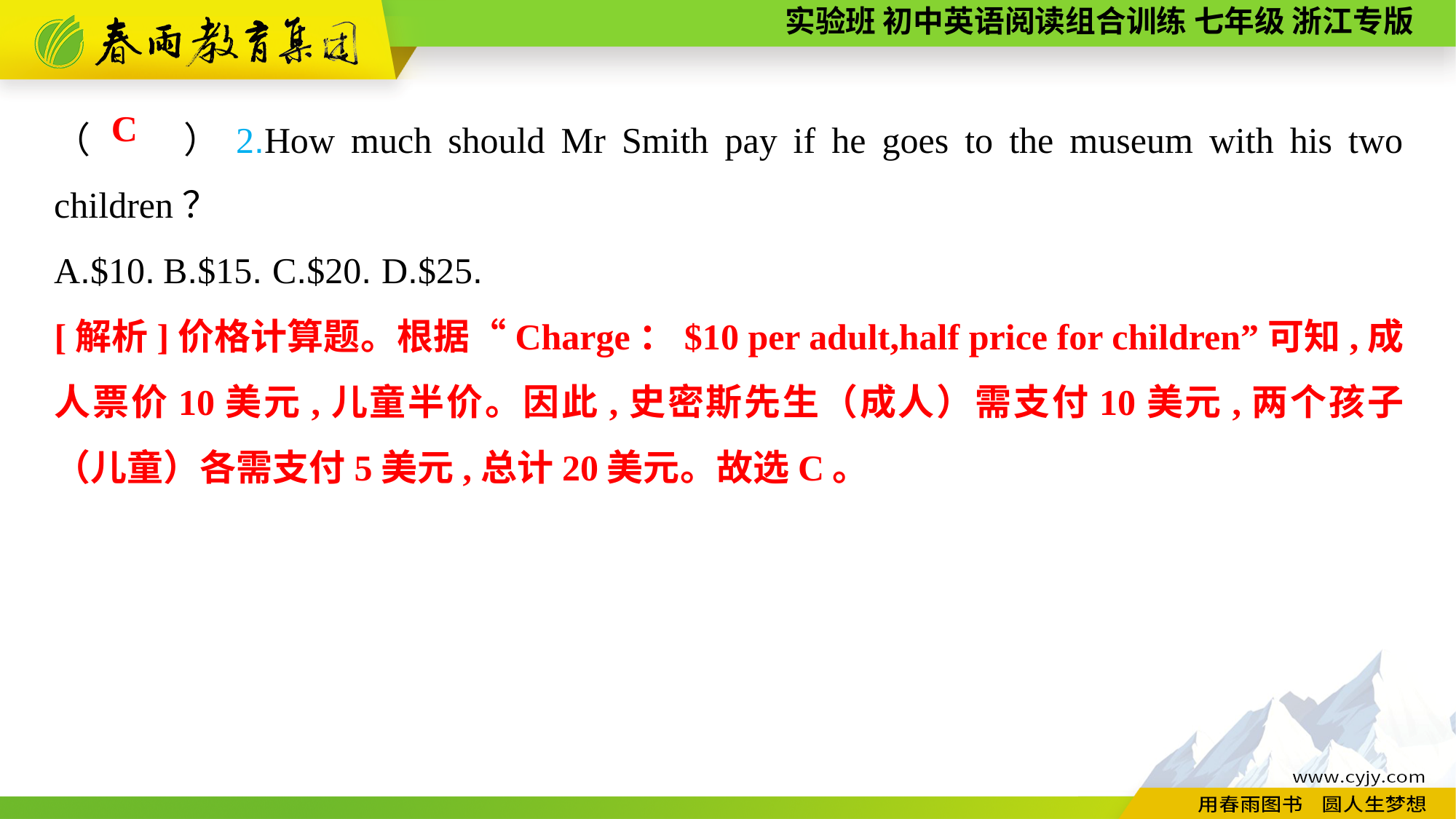

（　　）2.How much should Mr Smith pay if he goes to the museum with his two children？
A.$10.	B.$15.	C.$20.	D.$25.
C
[解析]价格计算题。根据“Charge：$10 per adult,half price for children”可知,成人票价10美元,儿童半价。因此,史密斯先生（成人）需支付10美元,两个孩子（儿童）各需支付5美元,总计20美元。故选C。